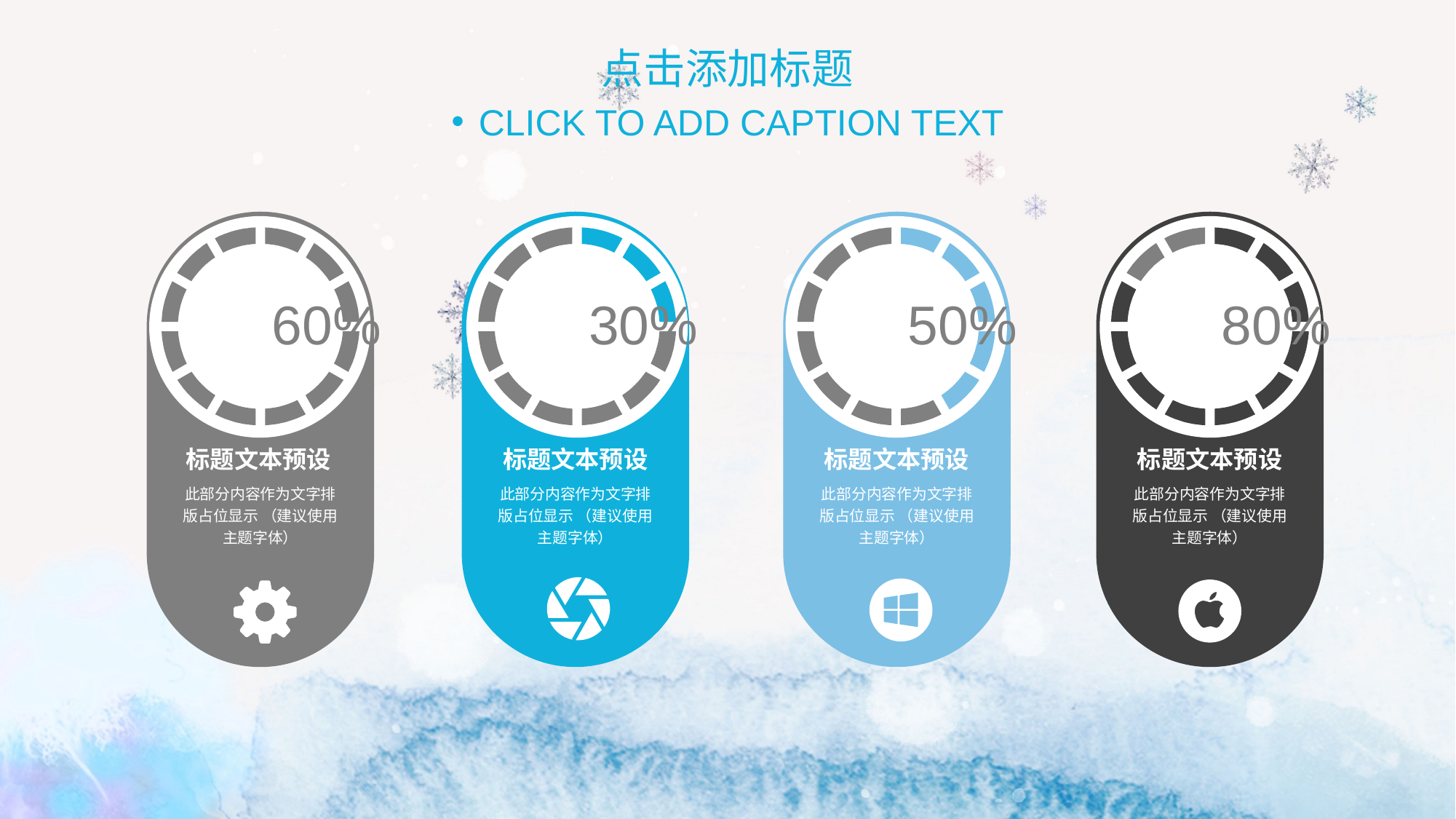

点击添加标题
CLICK TO ADD CAPTION TEXT
此部分内容作为文字排版占位显示 （建议使用主题字体）
此部分内容作为文字排版占位显示 （建议使用主题字体）
此部分内容作为文字排版占位显示 （建议使用主题字体）
此部分内容作为文字排版占位显示 （建议使用主题字体）

30%

50%

80%

60%
标题文本预设
标题文本预设
标题文本预设
标题文本预设